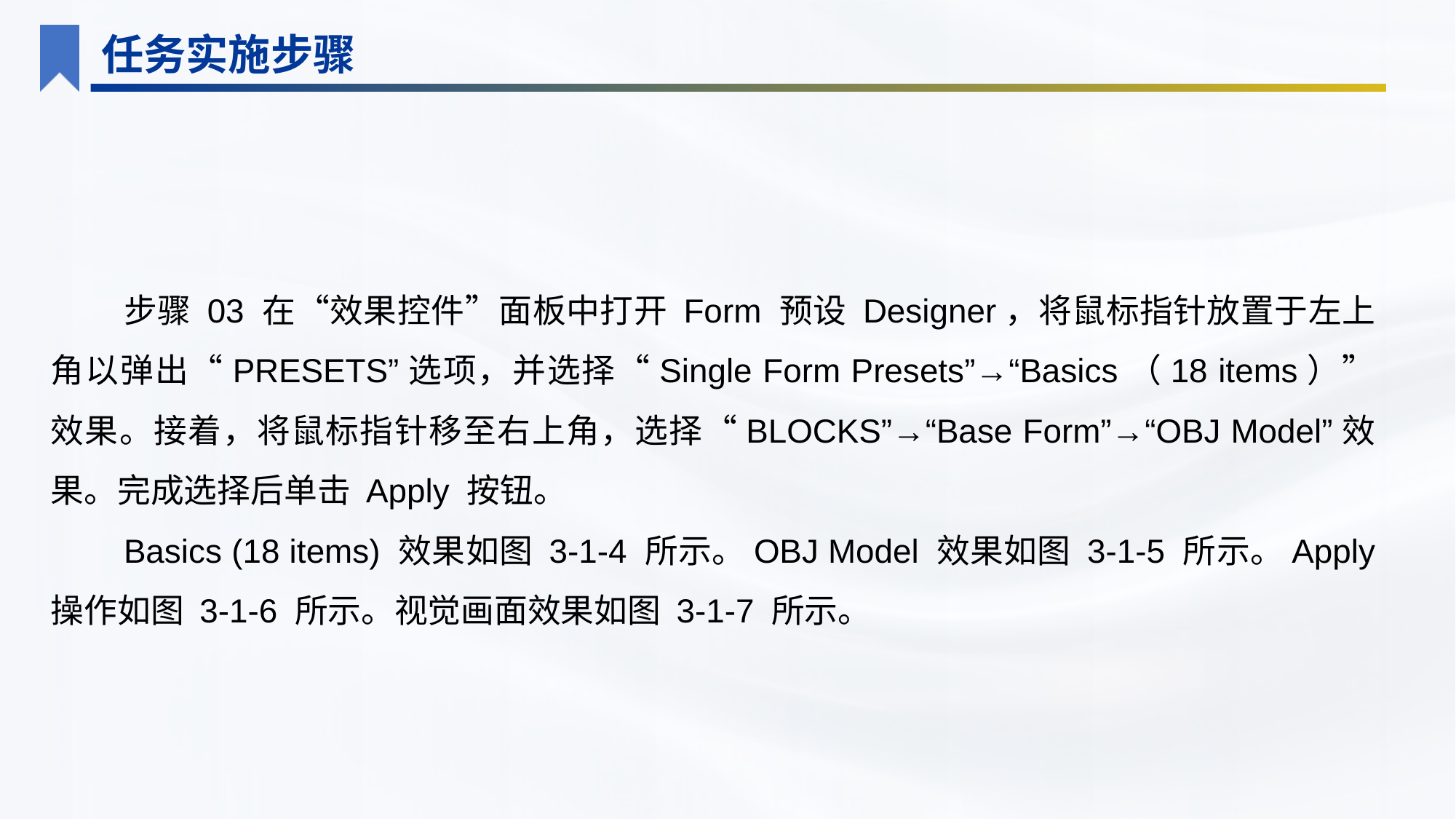

任务实施步骤
步骤 03 在“效果控件”面板中打开 Form 预设 Designer，将鼠标指针放置于左上角以弹出“PRESETS”选项，并选择“Single Form Presets”→“Basics（18 items）”效果。接着，将鼠标指针移至右上角，选择“BLOCKS”→“Base Form”→“OBJ Model”效果。完成选择后单击 Apply 按钮。
Basics (18 items) 效果如图 3-1-4 所示。OBJ Model 效果如图 3-1-5 所示。Apply 操作如图 3-1-6 所示。视觉画面效果如图 3-1-7 所示。